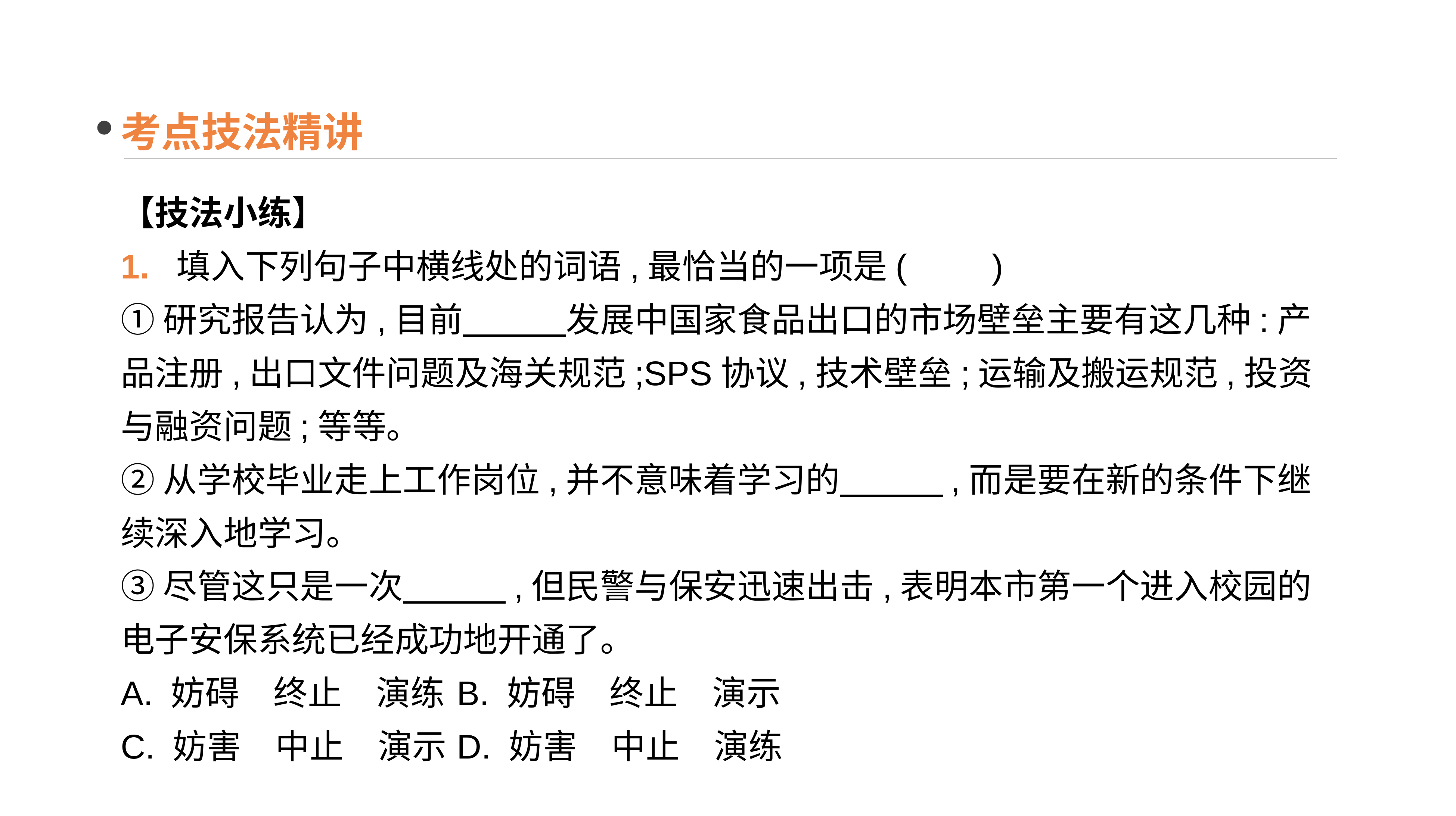

考点技法精讲

【技法小练】
1.  填入下列句子中横线处的词语,最恰当的一项是(　　)
①研究报告认为,目前　　　发展中国家食品出口的市场壁垒主要有这几种:产品注册,出口文件问题及海关规范;SPS协议,技术壁垒;运输及搬运规范,投资与融资问题;等等。
②从学校毕业走上工作岗位,并不意味着学习的　　　,而是要在新的条件下继续深入地学习。
③尽管这只是一次　　　,但民警与保安迅速出击,表明本市第一个进入校园的电子安保系统已经成功地开通了。
A. 妨碍　终止　演练	B. 妨碍　终止　演示
C. 妨害　中止　演示 	D. 妨害　中止　演练